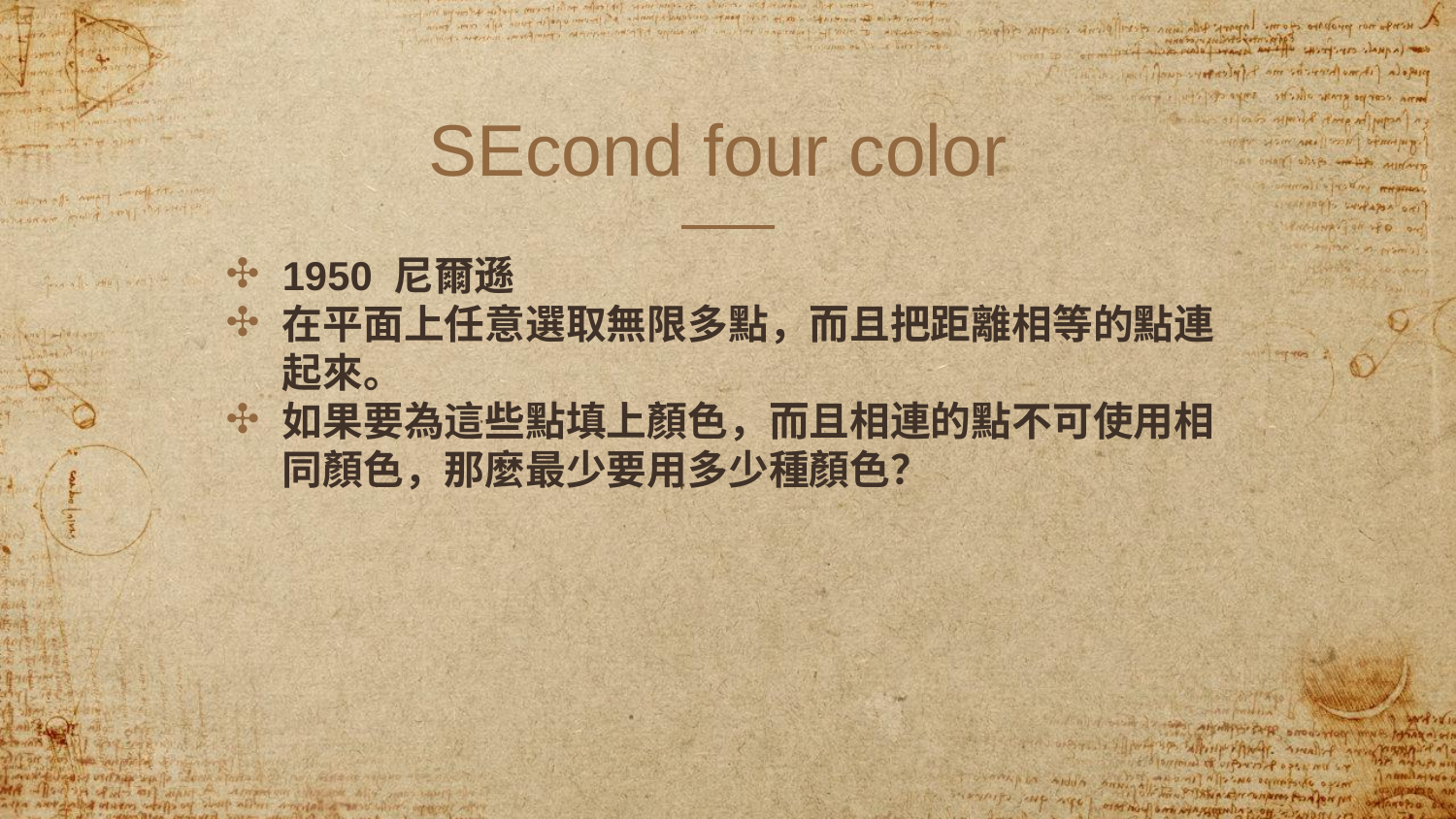

# SEcond four color
1950 尼爾遜
在平面上任意選取無限多點，而且把距離相等的點連起來。
如果要為這些點填上顏色，而且相連的點不可使用相同顏色，那麼最少要用多少種顏色？